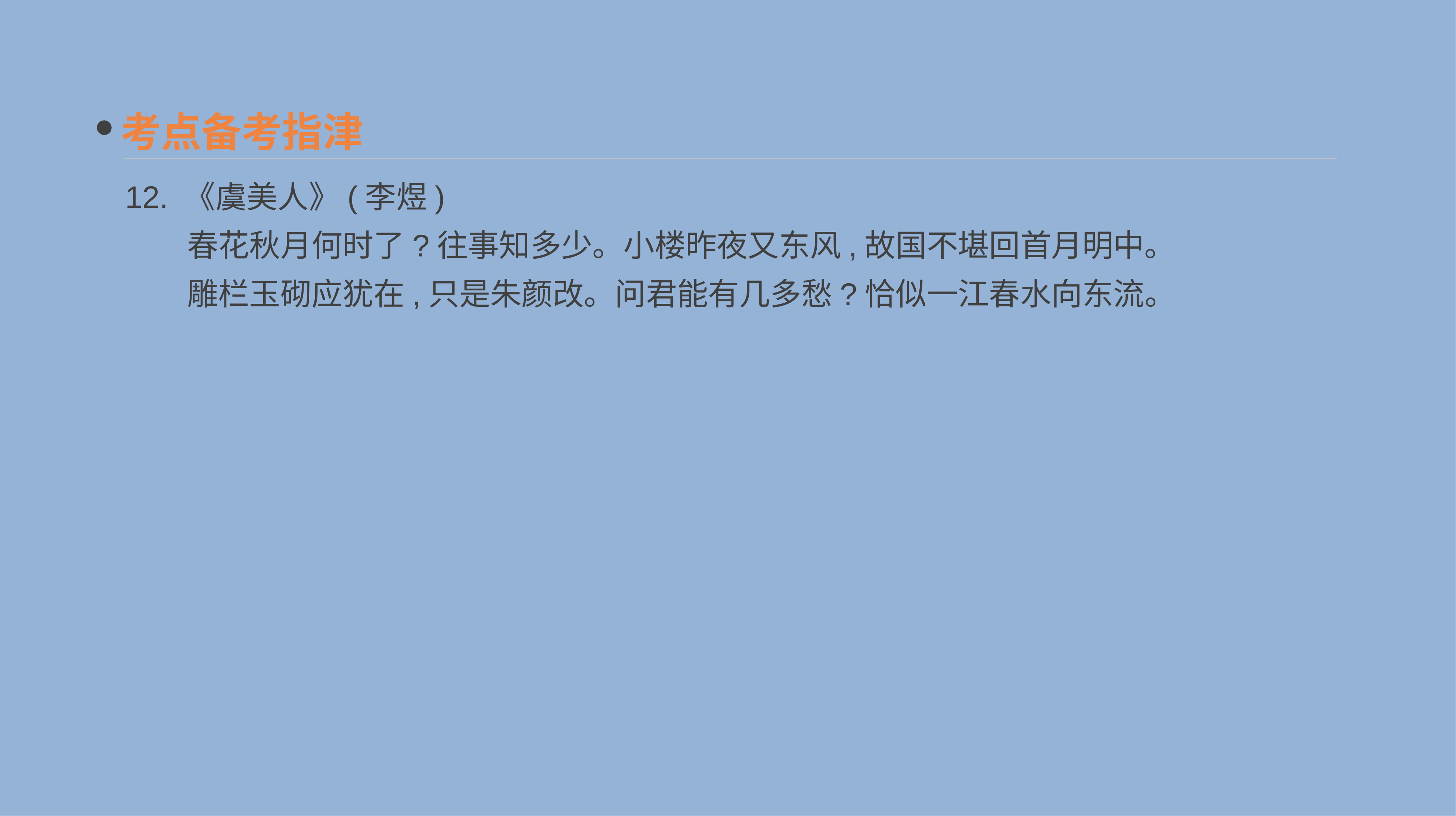

考点备考指津

12. 《虞美人》(李煜)
　　春花秋月何时了?往事知多少。小楼昨夜又东风,故国不堪回首月明中。
　　雕栏玉砌应犹在,只是朱颜改。问君能有几多愁?恰似一江春水向东流。